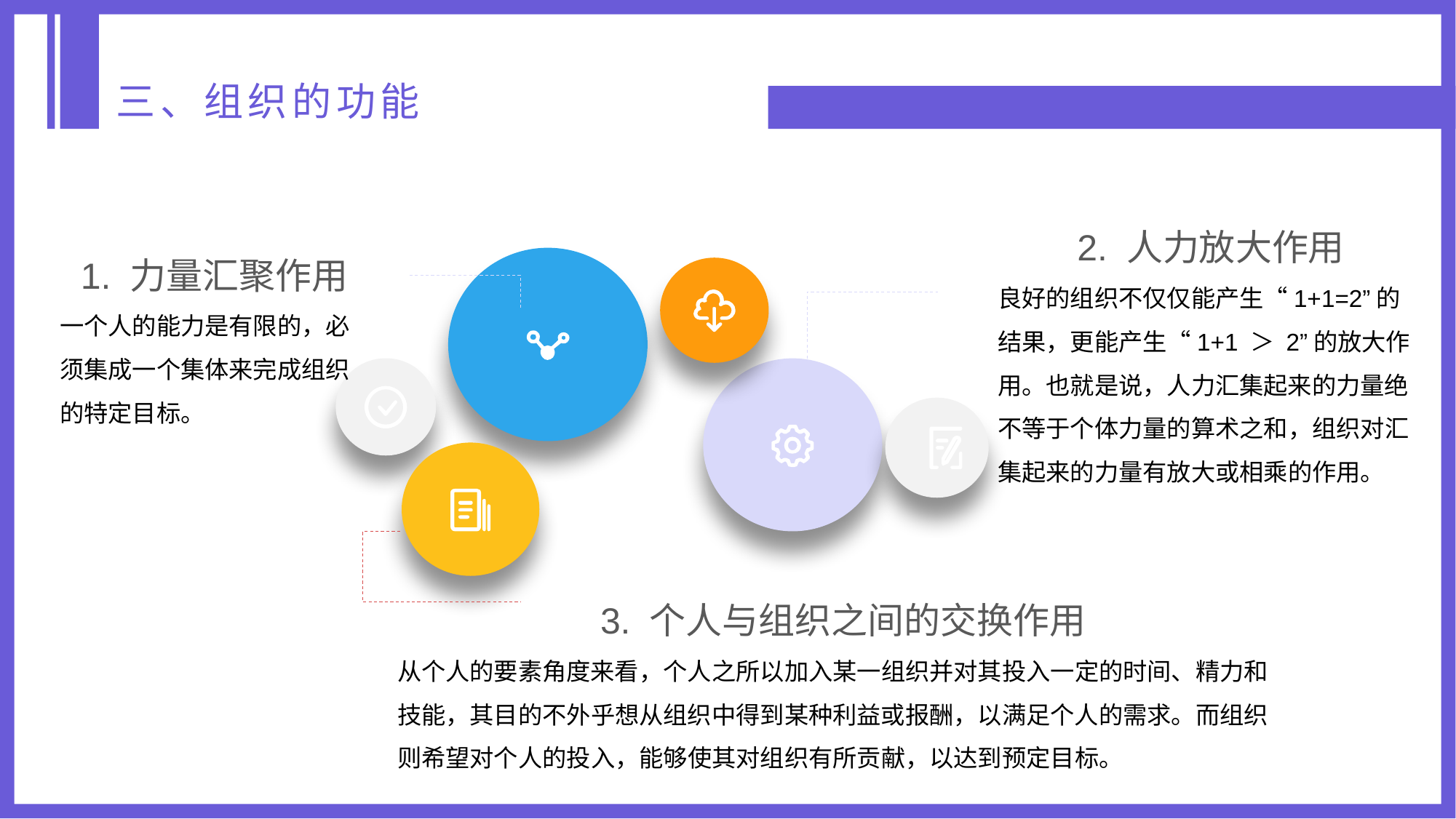

三、组织的功能
2. 人力放大作用
良好的组织不仅仅能产生“1+1=2”的结果，更能产生“1+1 ＞ 2”的放大作用。也就是说，人力汇集起来的力量绝不等于个体力量的算术之和，组织对汇集起来的力量有放大或相乘的作用。
1. 力量汇聚作用
一个人的能力是有限的，必须集成一个集体来完成组织的特定目标。

3. 个人与组织之间的交换作用
从个人的要素角度来看，个人之所以加入某一组织并对其投入一定的时间、精力和技能，其目的不外乎想从组织中得到某种利益或报酬，以满足个人的需求。而组织则希望对个人的投入，能够使其对组织有所贡献，以达到预定目标。